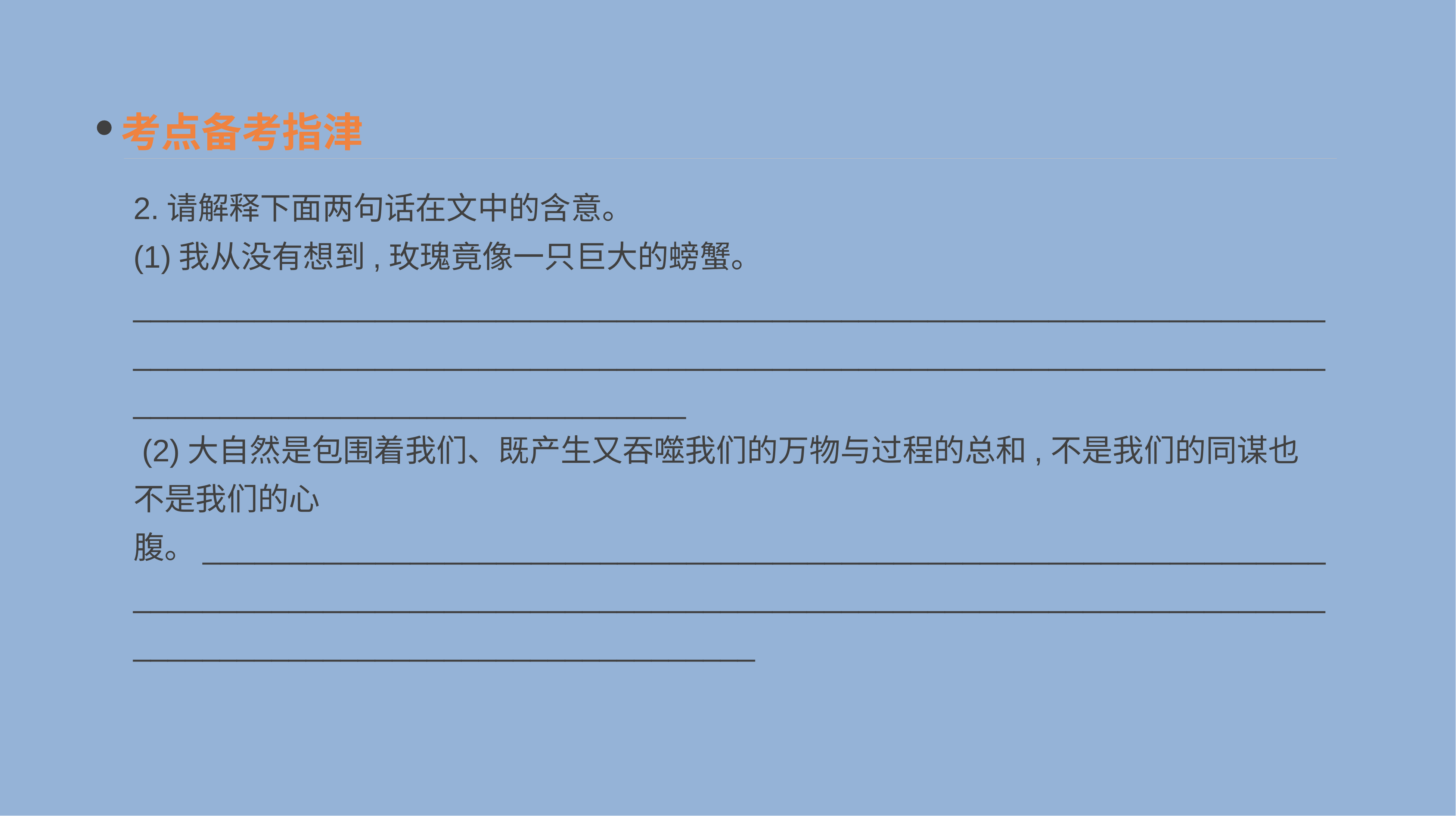

考点备考指津

2.请解释下面两句话在文中的含意。
(1)我从没有想到,玫瑰竟像一只巨大的螃蟹。
__________________________________________________________________________________________________________________________________________________________________________
 (2)大自然是包围着我们、既产生又吞噬我们的万物与过程的总和,不是我们的同谋也不是我们的心腹。__________________________________________________________________________________________________________________________________________________________________________